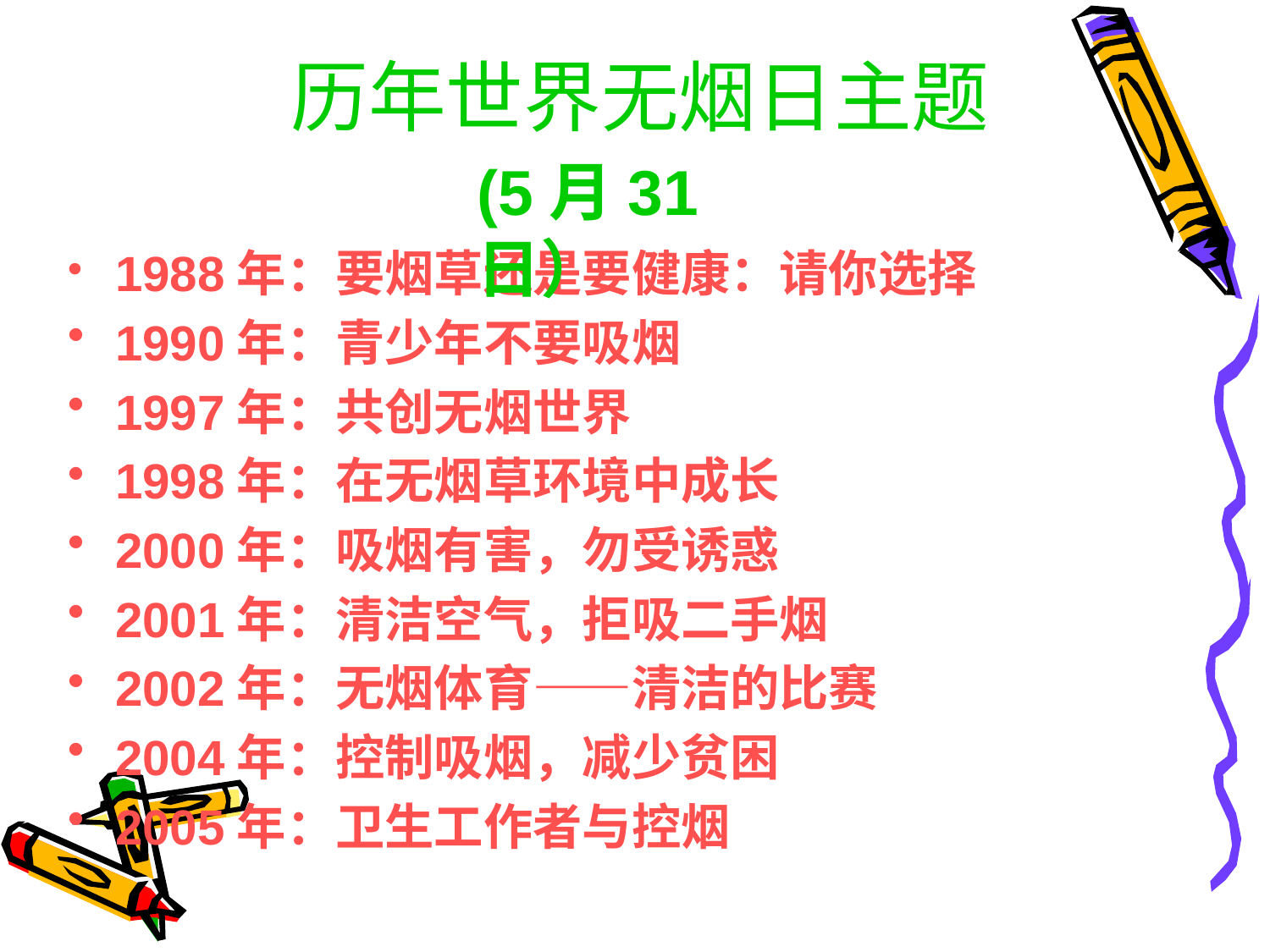

# 历年世界无烟日主题
(5月31日）
1988年：要烟草还是要健康：请你选择
1990年：青少年不要吸烟
1997年：共创无烟世界
1998年：在无烟草环境中成长
2000年：吸烟有害，勿受诱惑
2001年：清洁空气，拒吸二手烟
2002年：无烟体育——清洁的比赛
2004年：控制吸烟，减少贫困
2005年：卫生工作者与控烟